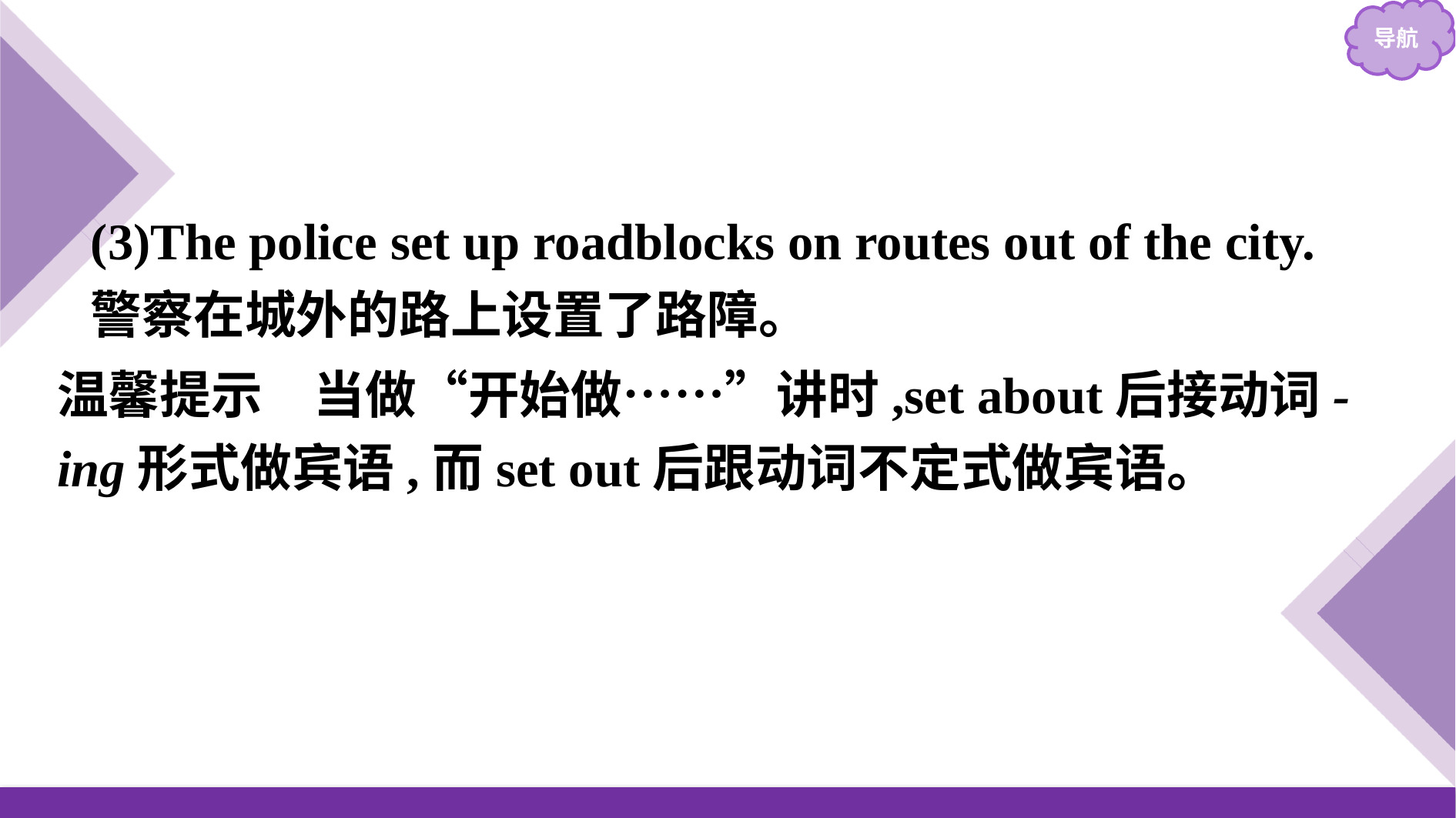

(3)The police set up roadblocks on routes out of the city.
警察在城外的路上设置了路障。
温馨提示　当做“开始做……”讲时,set about后接动词-ing形式做宾语,而set out后跟动词不定式做宾语。